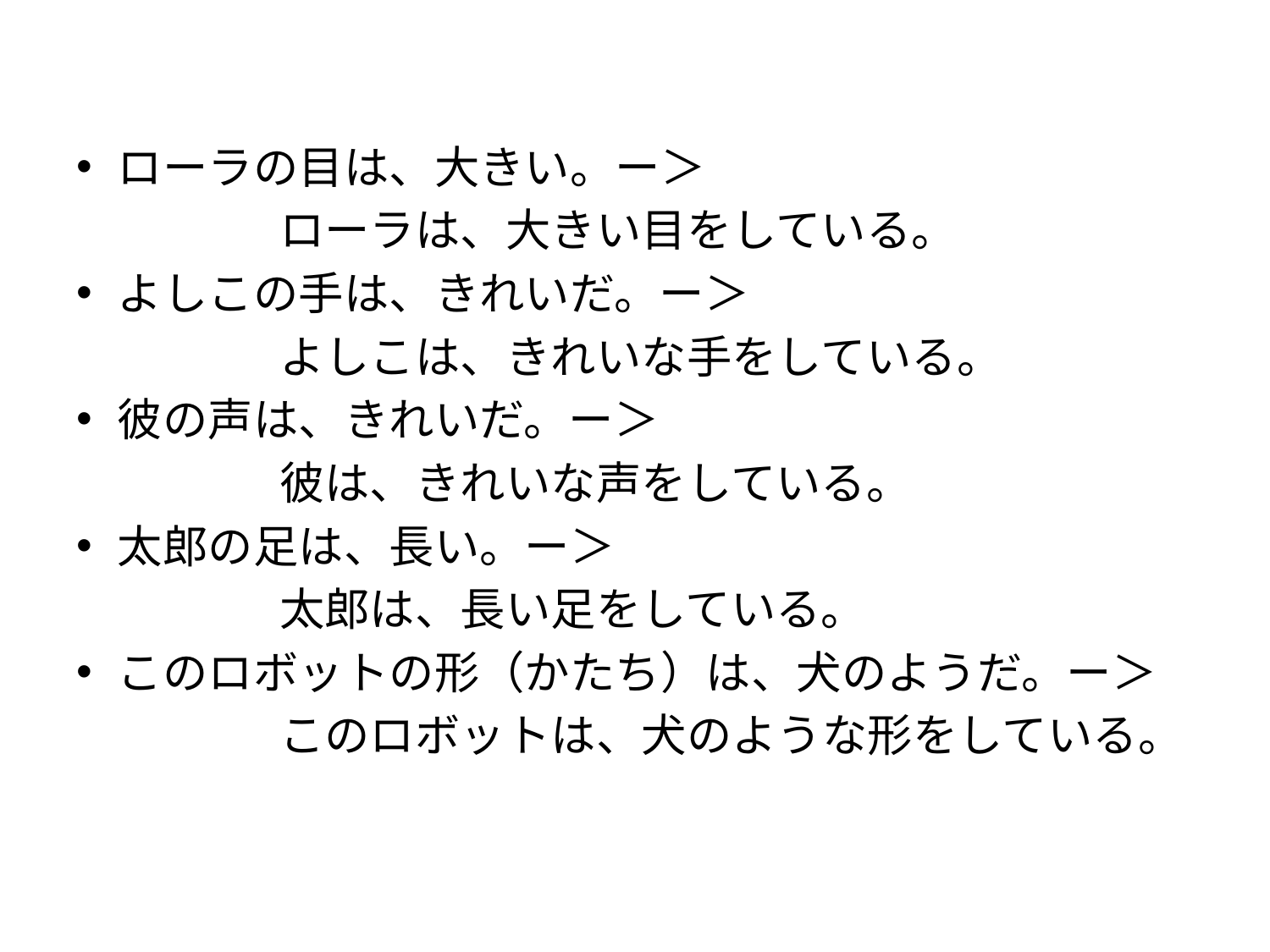

ローラの目は、大きい。ー＞
		ローラは、大きい目をしている。
よしこの手は、きれいだ。ー＞
		よしこは、きれいな手をしている。
彼の声は、きれいだ。ー＞
		彼は、きれいな声をしている。
太郎の足は、長い。ー＞
		太郎は、長い足をしている。
このロボットの形（かたち）は、犬のようだ。ー＞
		このロボットは、犬のような形をしている。